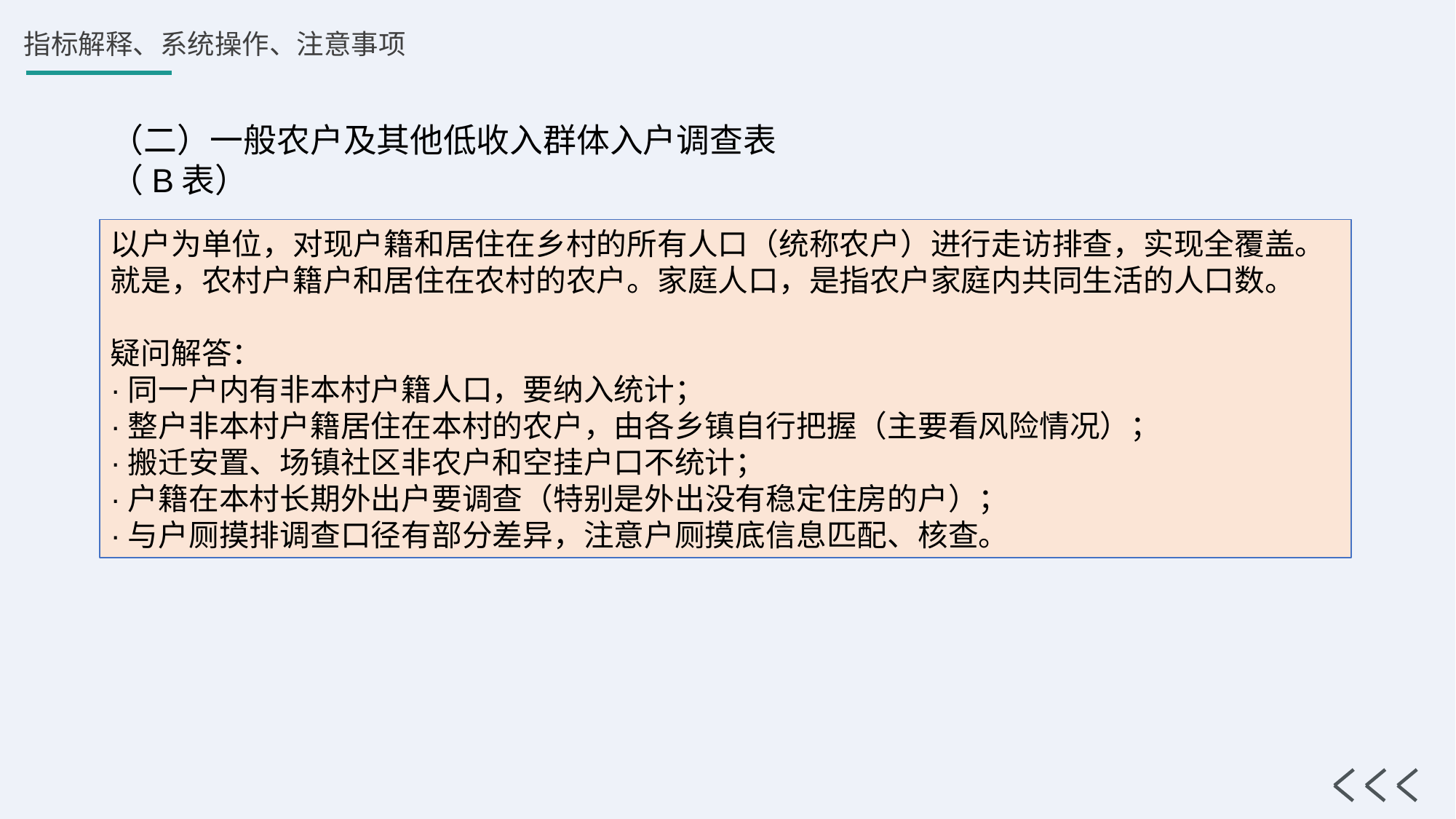

（二）一般农户及其他低收入群体入户调查表（B表）
以户为单位，对现户籍和居住在乡村的所有人口（统称农户）进行走访排查，实现全覆盖。就是，农村户籍户和居住在农村的农户。家庭人口，是指农户家庭内共同生活的人口数。

疑问解答：
·同一户内有非本村户籍人口，要纳入统计；
·整户非本村户籍居住在本村的农户，由各乡镇自行把握（主要看风险情况）；
·搬迁安置、场镇社区非农户和空挂户口不统计；
·户籍在本村长期外出户要调查（特别是外出没有稳定住房的户）；
·与户厕摸排调查口径有部分差异，注意户厕摸底信息匹配、核查。